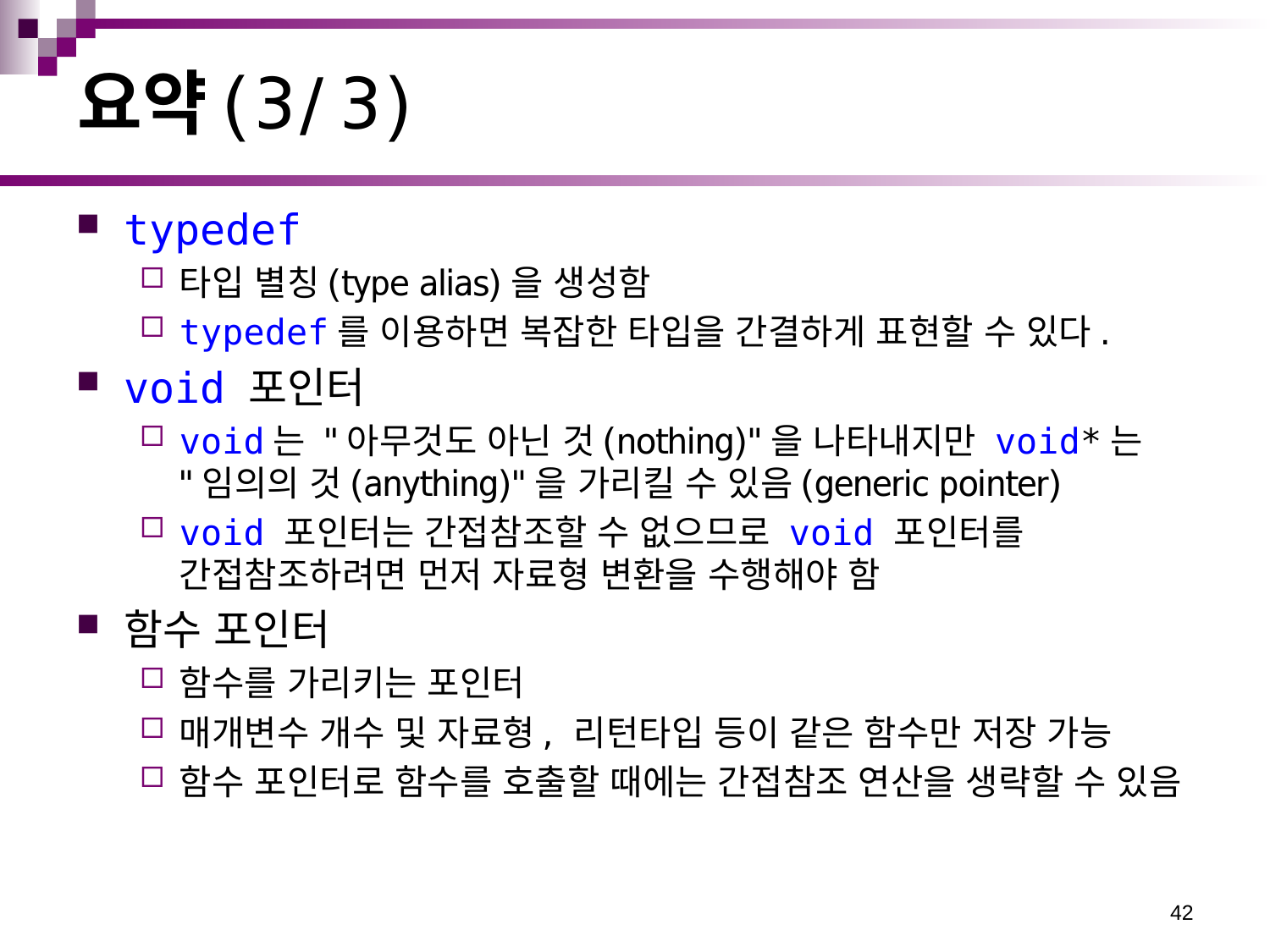

# 요약(3/3)
typedef
타입 별칭(type alias)을 생성함
typedef를 이용하면 복잡한 타입을 간결하게 표현할 수 있다.
void 포인터
void는 "아무것도 아닌 것(nothing)"을 나타내지만 void*는 "임의의 것(anything)"을 가리킬 수 있음(generic pointer)
void 포인터는 간접참조할 수 없으므로 void 포인터를 간접참조하려면 먼저 자료형 변환을 수행해야 함
함수 포인터
함수를 가리키는 포인터
매개변수 개수 및 자료형, 리턴타입 등이 같은 함수만 저장 가능
함수 포인터로 함수를 호출할 때에는 간접참조 연산을 생략할 수 있음
42